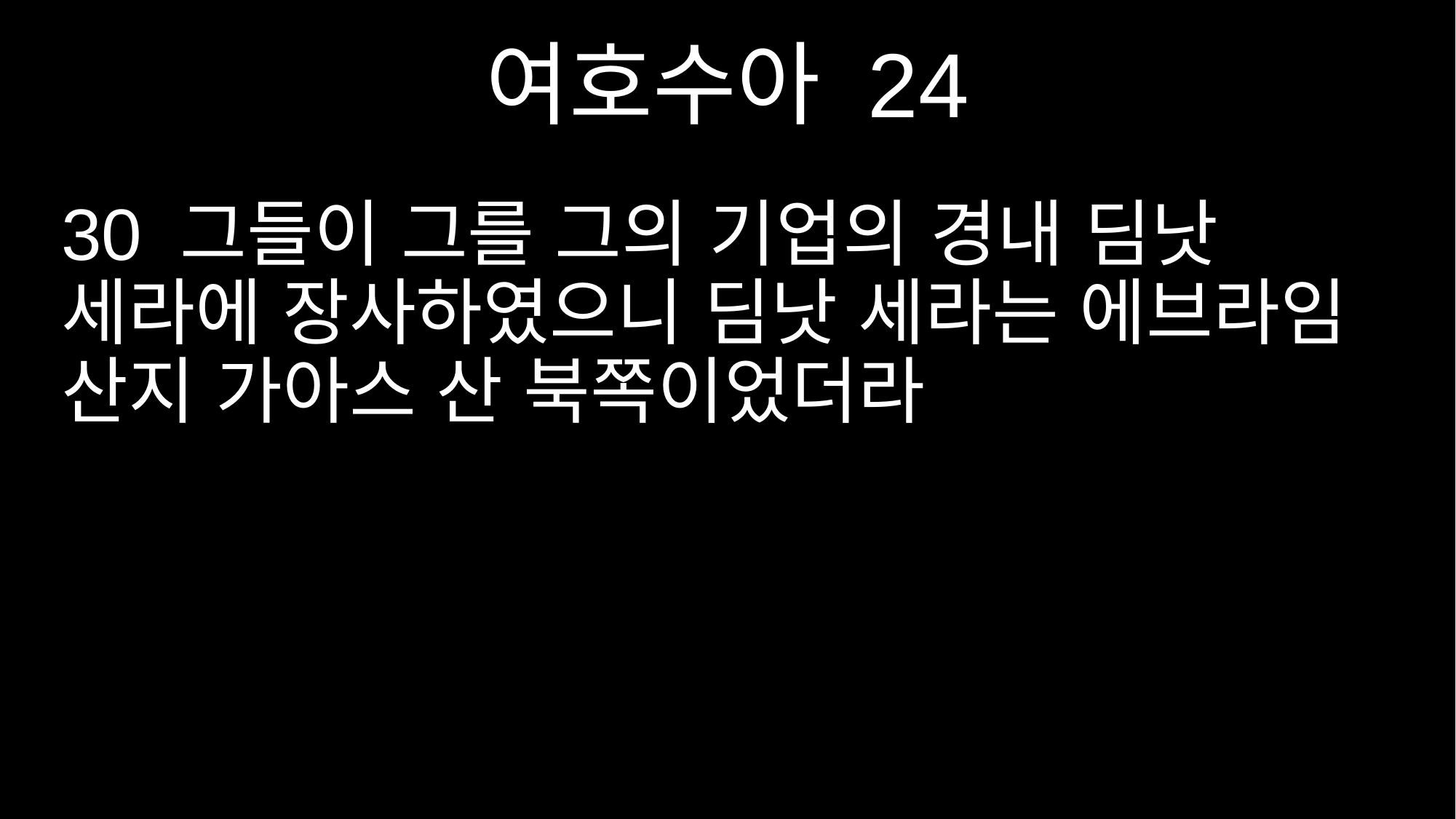

여호수아 24
30 그들이 그를 그의 기업의 경내 딤낫 세라에 장사하였으니 딤낫 세라는 에브라임 산지 가아스 산 북쪽이었더라